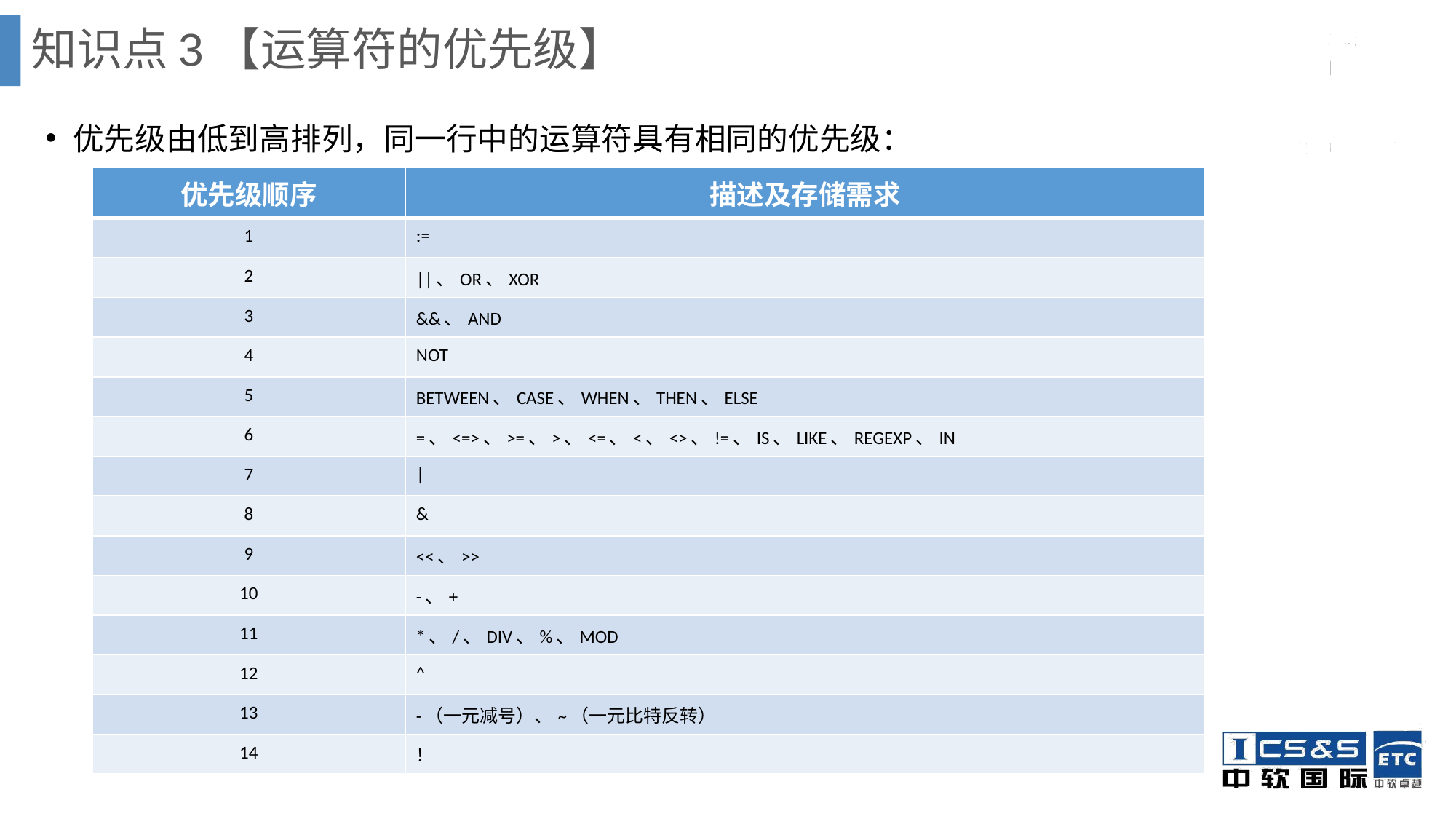

知识点3【运算符的优先级】
优先级由低到高排列，同一行中的运算符具有相同的优先级：

| 优先级顺序 | 描述及存储需求 |
| --- | --- |
| 1 | := |
| 2 | ||、OR、XOR |
| 3 | &&、AND |
| 4 | NOT |
| 5 | BETWEEN、CASE、WHEN、THEN、ELSE |
| 6 | =、<=>、>=、>、<=、<、<>、!=、IS、LIKE、REGEXP、IN |
| 7 | | |
| 8 | & |
| 9 | <<、>> |
| 10 | -、+ |
| 11 | \*、/、DIV、%、MOD |
| 12 | ^ |
| 13 | -（一元减号）、~（一元比特反转） |
| 14 | ！ |